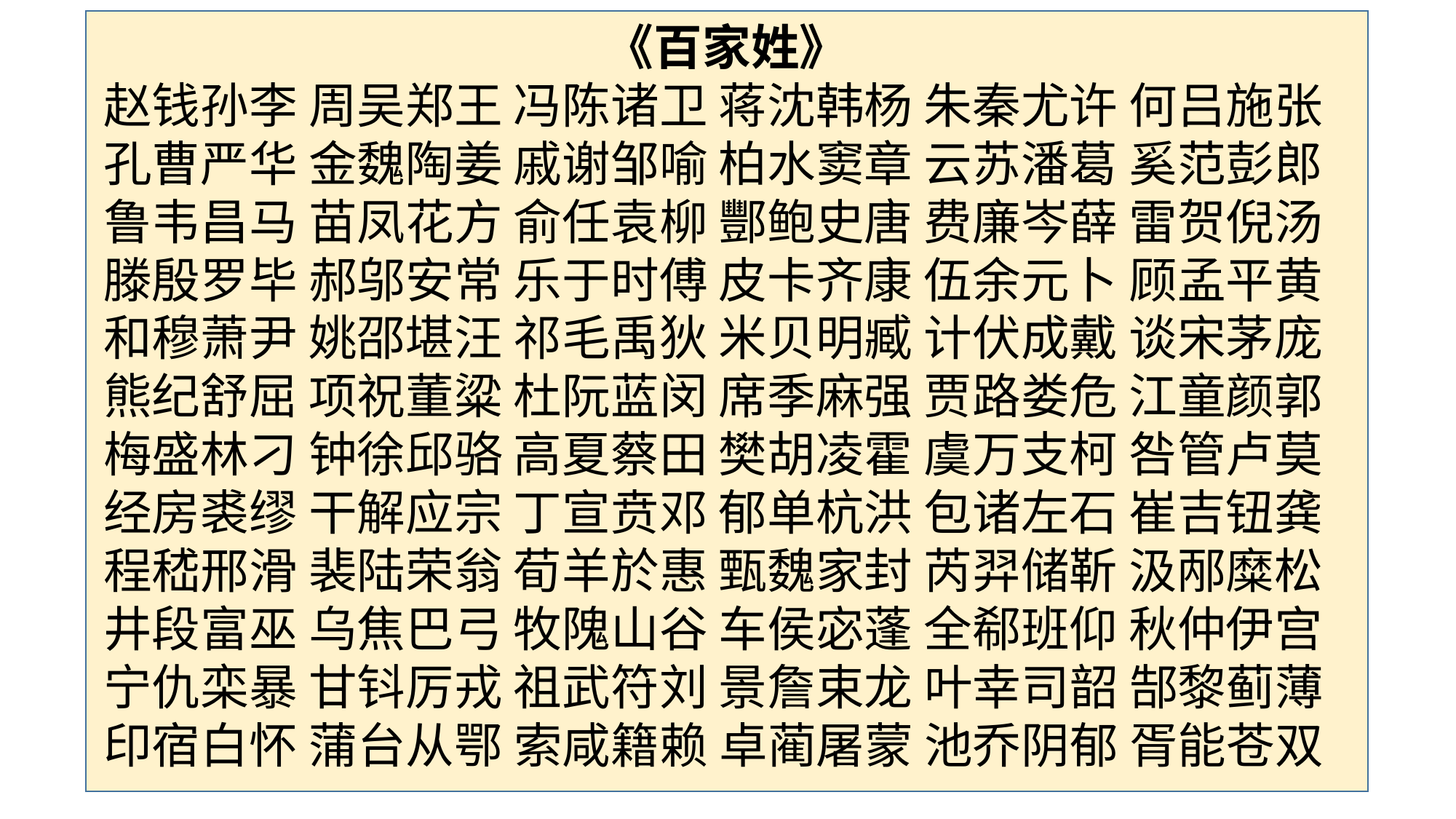

《百家姓》
赵钱孙李 周吴郑王 冯陈诸卫 蒋沈韩杨 朱秦尤许 何吕施张
孔曹严华 金魏陶姜 戚谢邹喻 柏水窦章 云苏潘葛 奚范彭郎
鲁韦昌马 苗凤花方 俞任袁柳 酆鲍史唐 费廉岑薛 雷贺倪汤
滕殷罗毕 郝邬安常 乐于时傅 皮卡齐康 伍余元卜 顾孟平黄
和穆萧尹 姚邵堪汪 祁毛禹狄 米贝明臧 计伏成戴 谈宋茅庞
熊纪舒屈 项祝董粱 杜阮蓝闵 席季麻强 贾路娄危 江童颜郭
梅盛林刁 钟徐邱骆 高夏蔡田 樊胡凌霍 虞万支柯 咎管卢莫
经房裘缪 干解应宗 丁宣贲邓 郁单杭洪 包诸左石 崔吉钮龚
程嵇邢滑 裴陆荣翁 荀羊於惠 甄魏家封 芮羿储靳 汲邴糜松
井段富巫 乌焦巴弓 牧隗山谷 车侯宓蓬 全郗班仰 秋仲伊宫
宁仇栾暴 甘钭厉戎 祖武符刘 景詹束龙 叶幸司韶 郜黎蓟薄
印宿白怀 蒲台从鄂 索咸籍赖 卓蔺屠蒙 池乔阴郁 胥能苍双